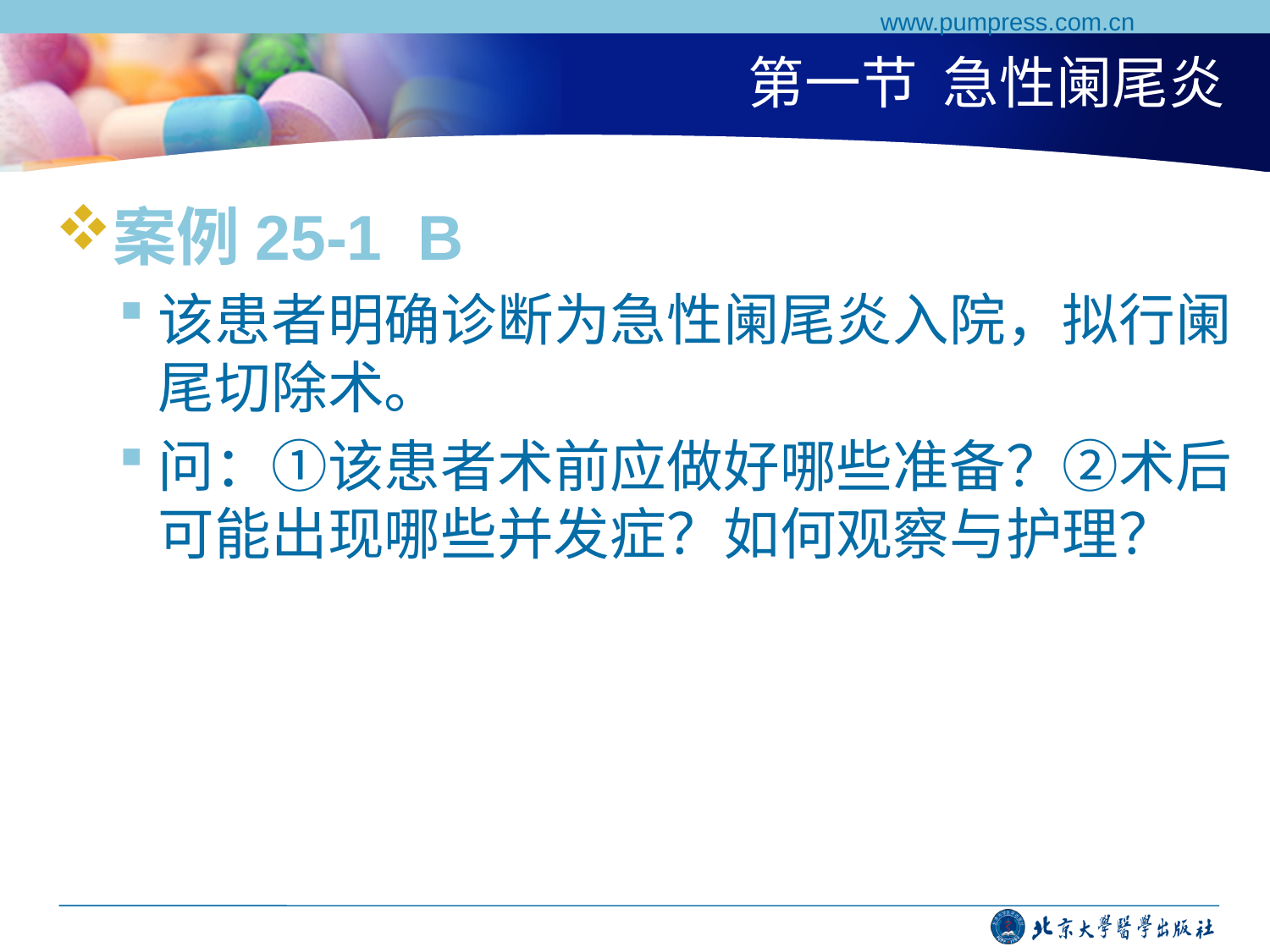

www.pumpress.com.cn
# 第一节  急性阑尾炎
案例25-1  B
该患者明确诊断为急性阑尾炎入院，拟行阑尾切除术。
问：①该患者术前应做好哪些准备？②术后可能出现哪些并发症？如何观察与护理？